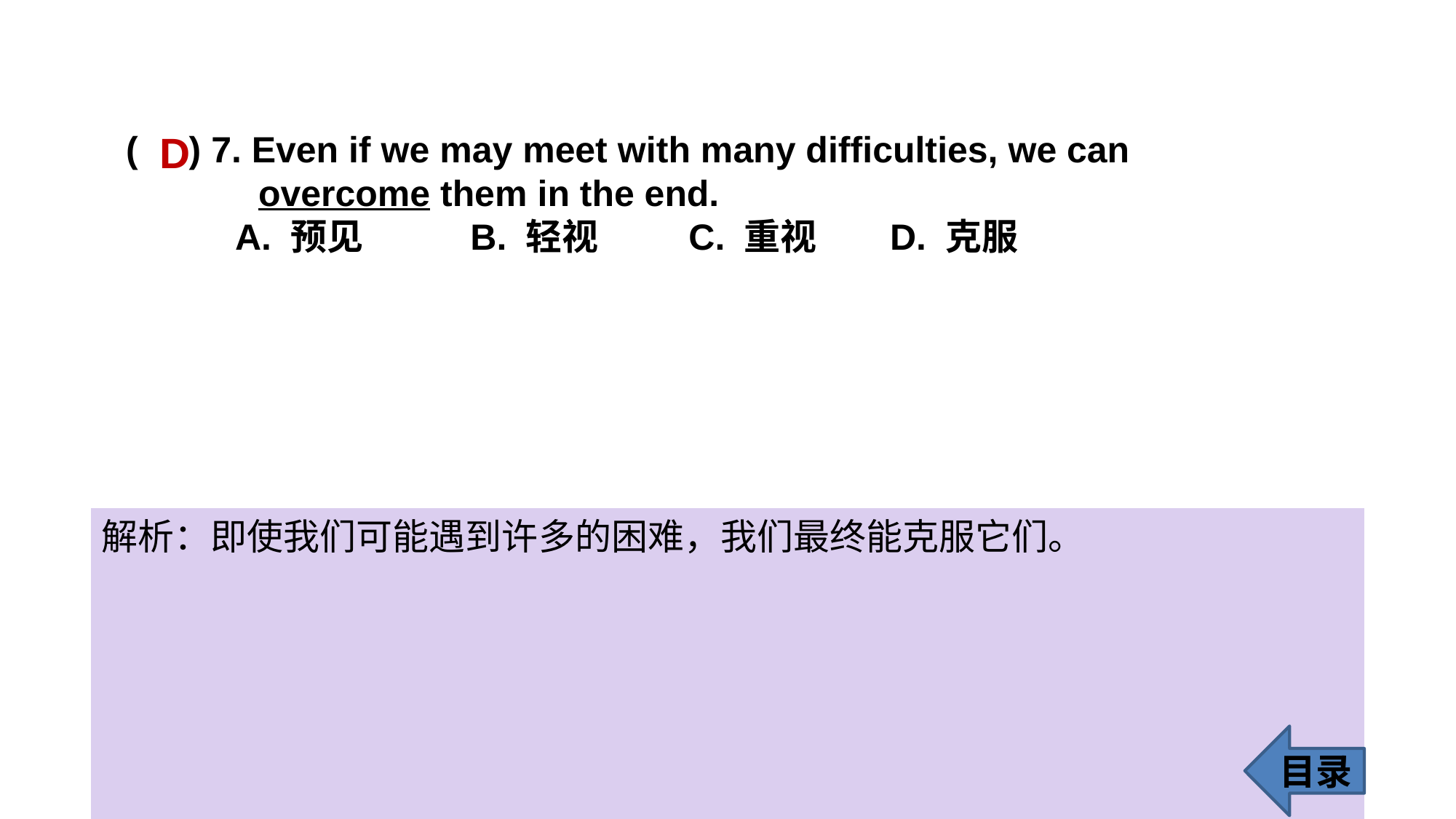

(     ) 7. Even if we may meet with many difficulties, we can
             overcome them in the end.
	A. 预见	 B. 轻视	 C. 重视 	D. 克服
D
解析：即使我们可能遇到许多的困难，我们最终能克服它们。

目录
13